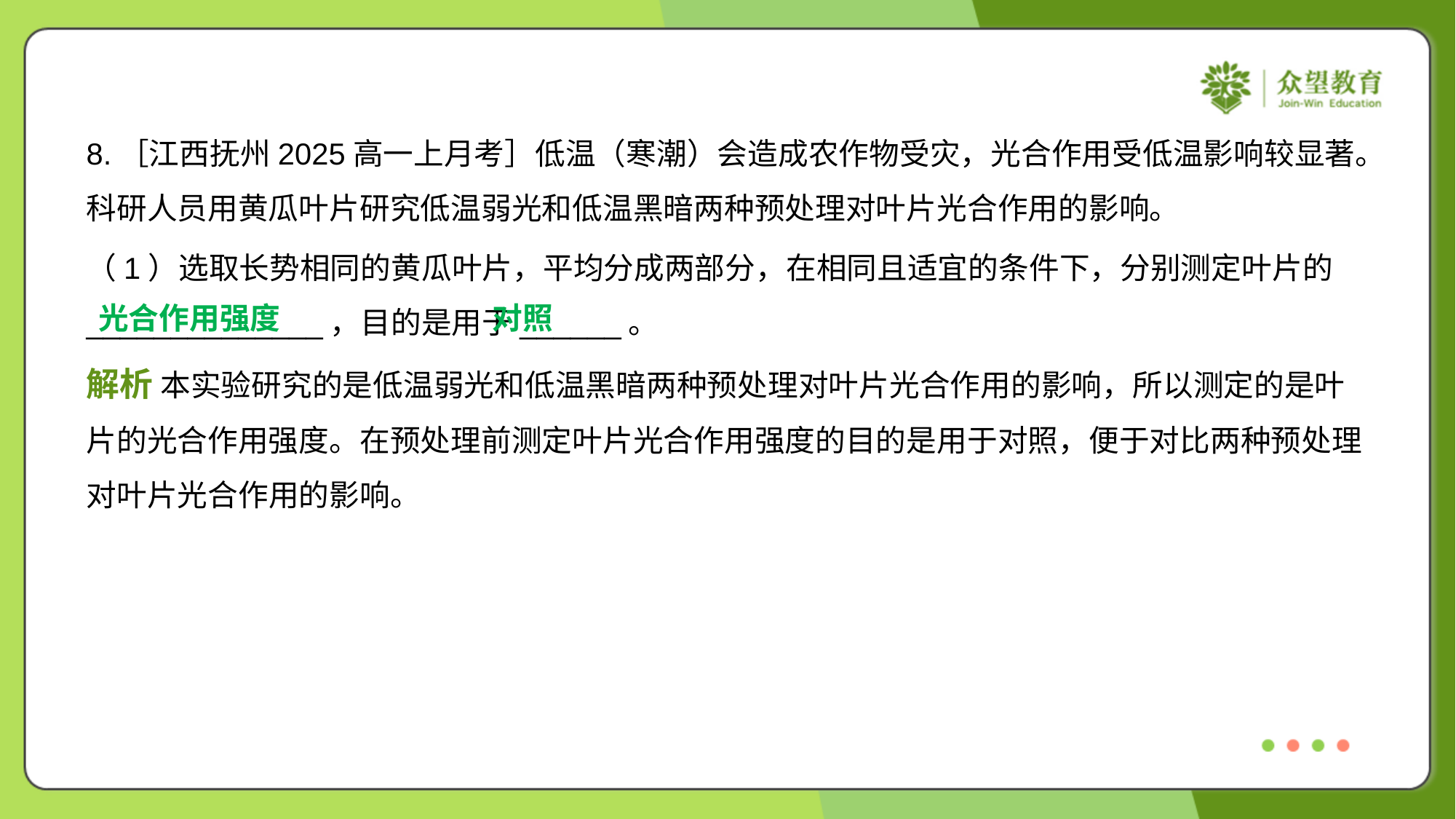

8.［江西抚州2025高一上月考］低温（寒潮）会造成农作物受灾，光合作用受低温影响较显著。
科研人员用黄瓜叶片研究低温弱光和低温黑暗两种预处理对叶片光合作用的影响。
（1）选取长势相同的黄瓜叶片，平均分成两部分，在相同且适宜的条件下，分别测定叶片的
______________，目的是用于______。
光合作用强度
对照
解析 本实验研究的是低温弱光和低温黑暗两种预处理对叶片光合作用的影响，所以测定的是叶
片的光合作用强度。在预处理前测定叶片光合作用强度的目的是用于对照，便于对比两种预处理
对叶片光合作用的影响。